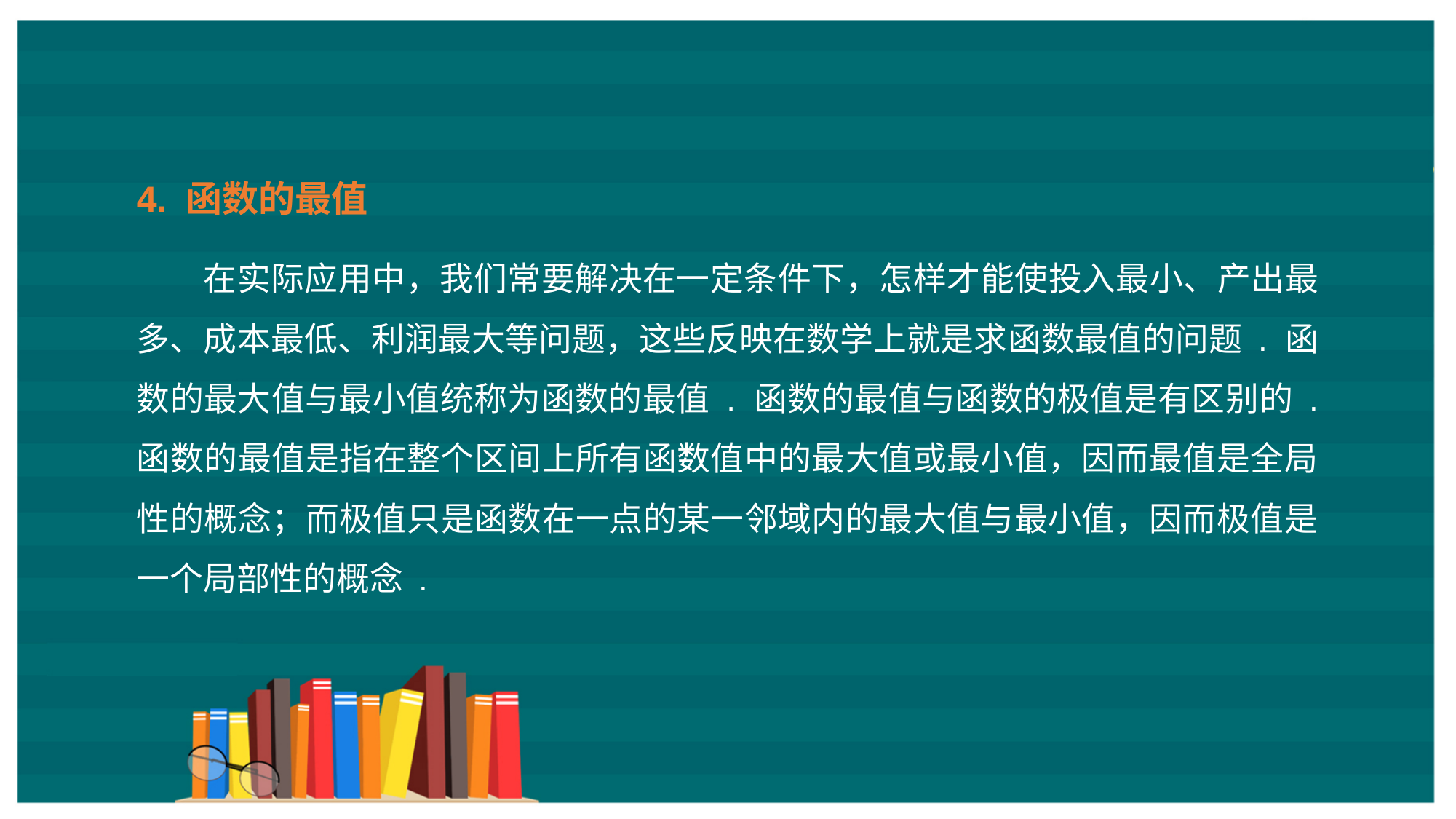

4. 函数的最值
在实际应用中，我们常要解决在一定条件下，怎样才能使投入最小、产出最多、成本最低、利润最大等问题，这些反映在数学上就是求函数最值的问题 . 函数的最大值与最小值统称为函数的最值 . 函数的最值与函数的极值是有区别的 . 函数的最值是指在整个区间上所有函数值中的最大值或最小值，因而最值是全局性的概念；而极值只是函数在一点的某一邻域内的最大值与最小值，因而极值是一个局部性的概念 .